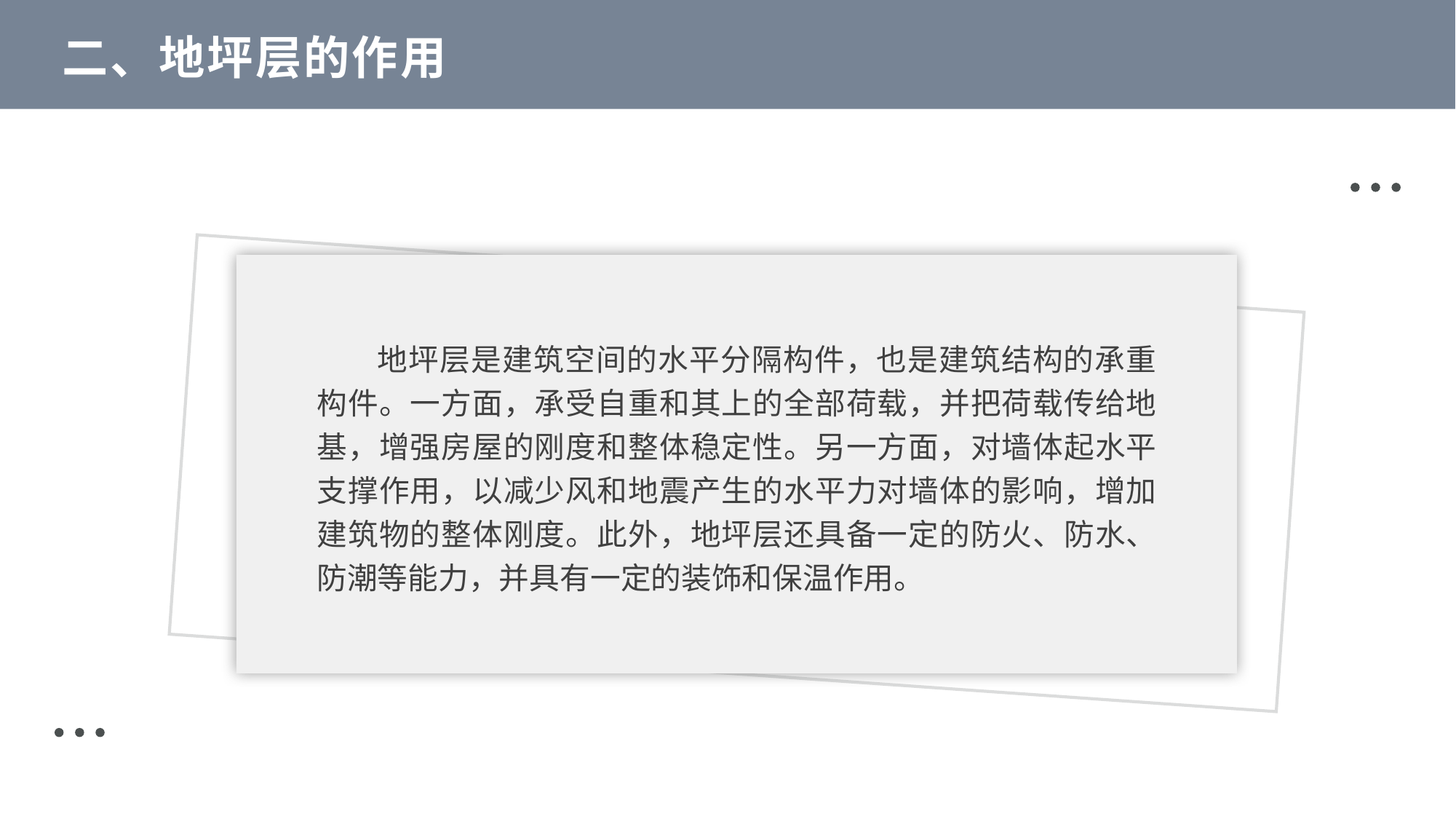

二、地坪层的作用

地坪层是建筑空间的水平分隔构件，也是建筑结构的承重构件。一方面，承受自重和其上的全部荷载，并把荷载传给地基，增强房屋的刚度和整体稳定性。另一方面，对墙体起水平支撑作用，以减少风和地震产生的水平力对墙体的影响，增加建筑物的整体刚度。此外，地坪层还具备一定的防火、防水、防潮等能力，并具有一定的装饰和保温作用。